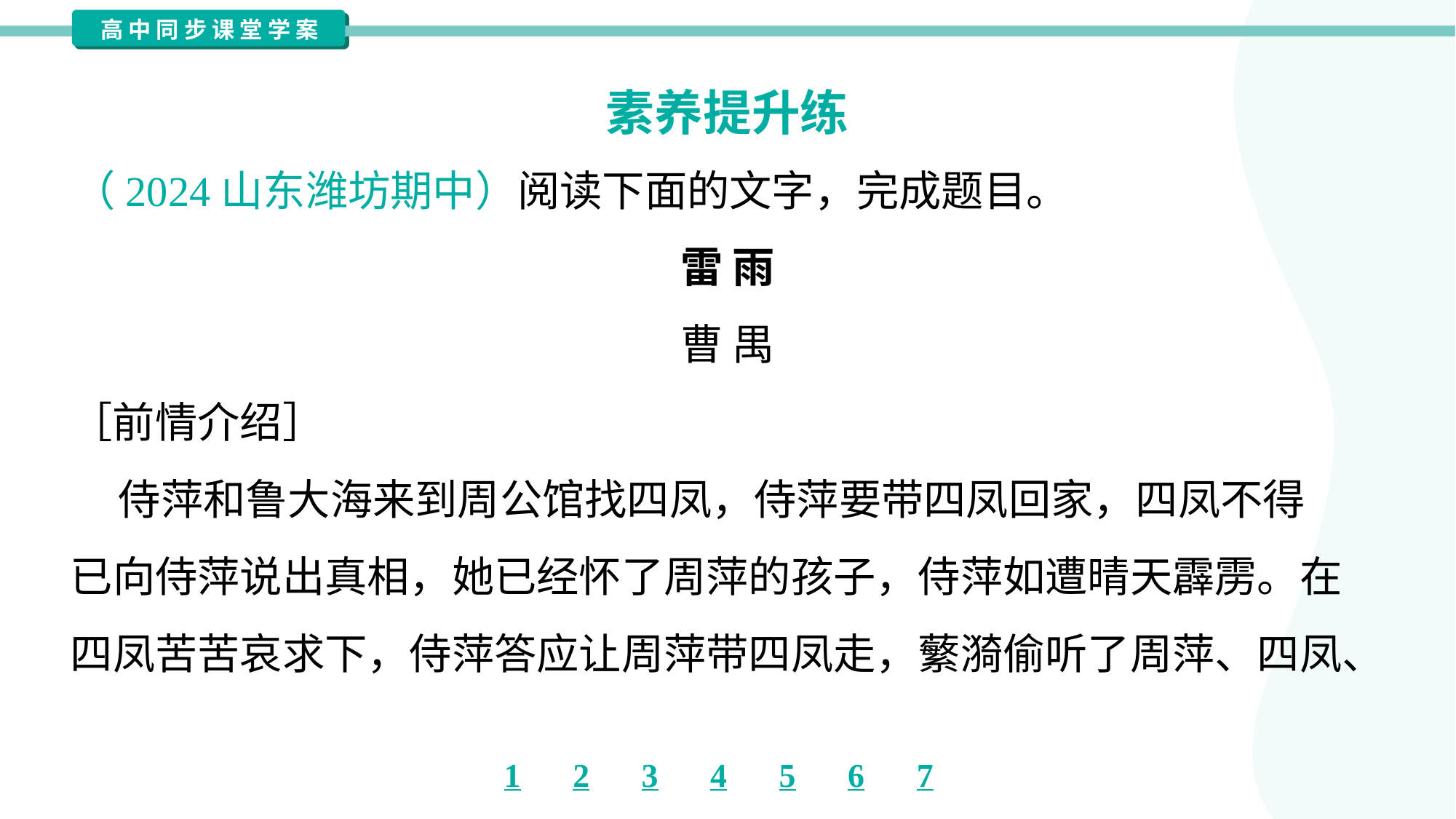

素养提升练
（2024山东潍坊期中）阅读下面的文字，完成题目。
雷 雨
曹 禺
［前情介绍］
    侍萍和鲁大海来到周公馆找四凤，侍萍要带四凤回家，四凤不得
已向侍萍说出真相，她已经怀了周萍的孩子，侍萍如遭晴天霹雳。在
四凤苦苦哀求下，侍萍答应让周萍带四凤走，蘩漪偷听了周萍、四凤、